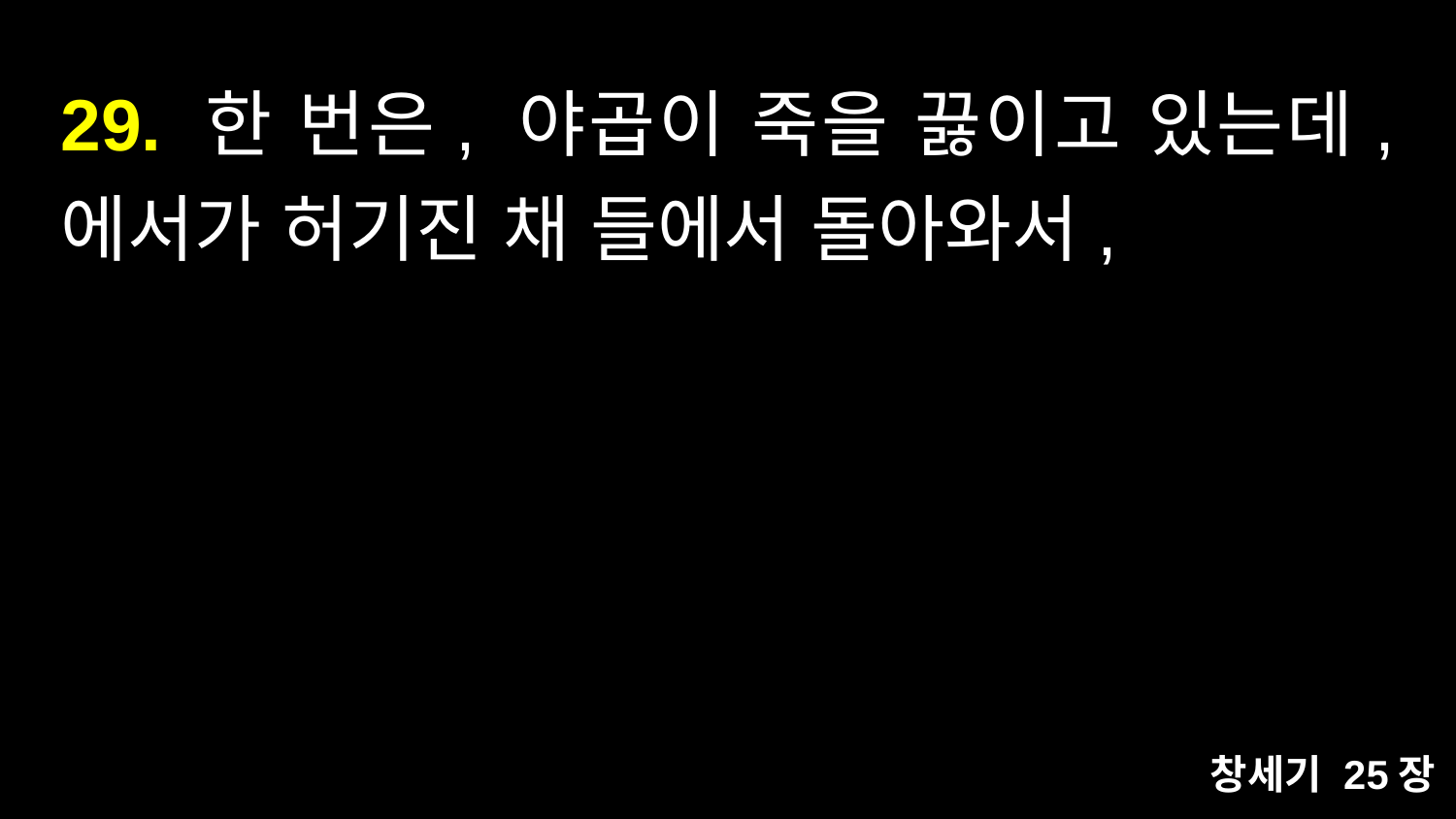

# 29. 한 번은, 야곱이 죽을 끓이고 있는데, 에서가 허기진 채 들에서 돌아와서,
창세기 25장